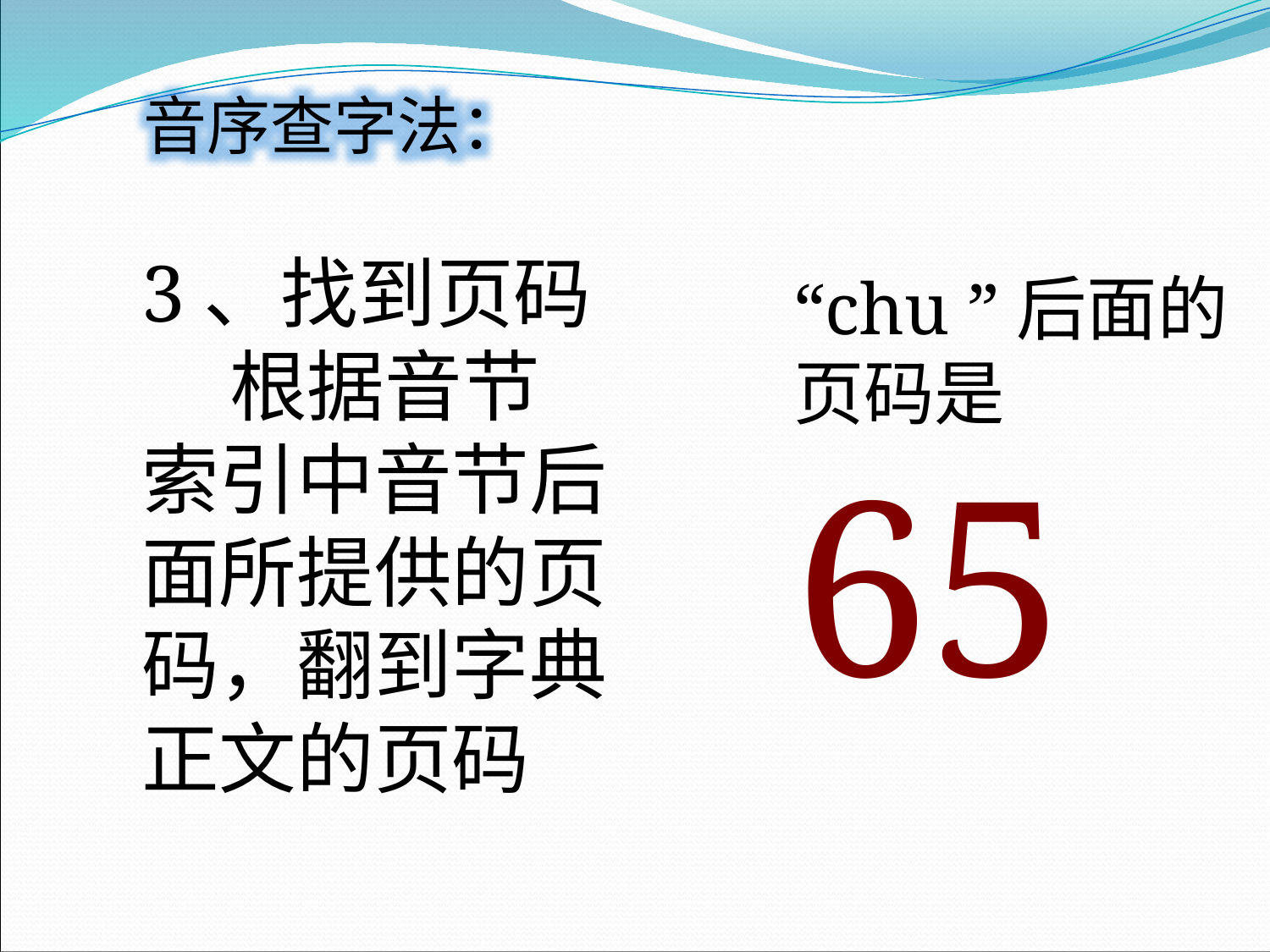

音序查字法：
3、找到页码
    根据音节索引中音节后面所提供的页码，翻到字典正文的页码
“chu ”后面的
页码是
65